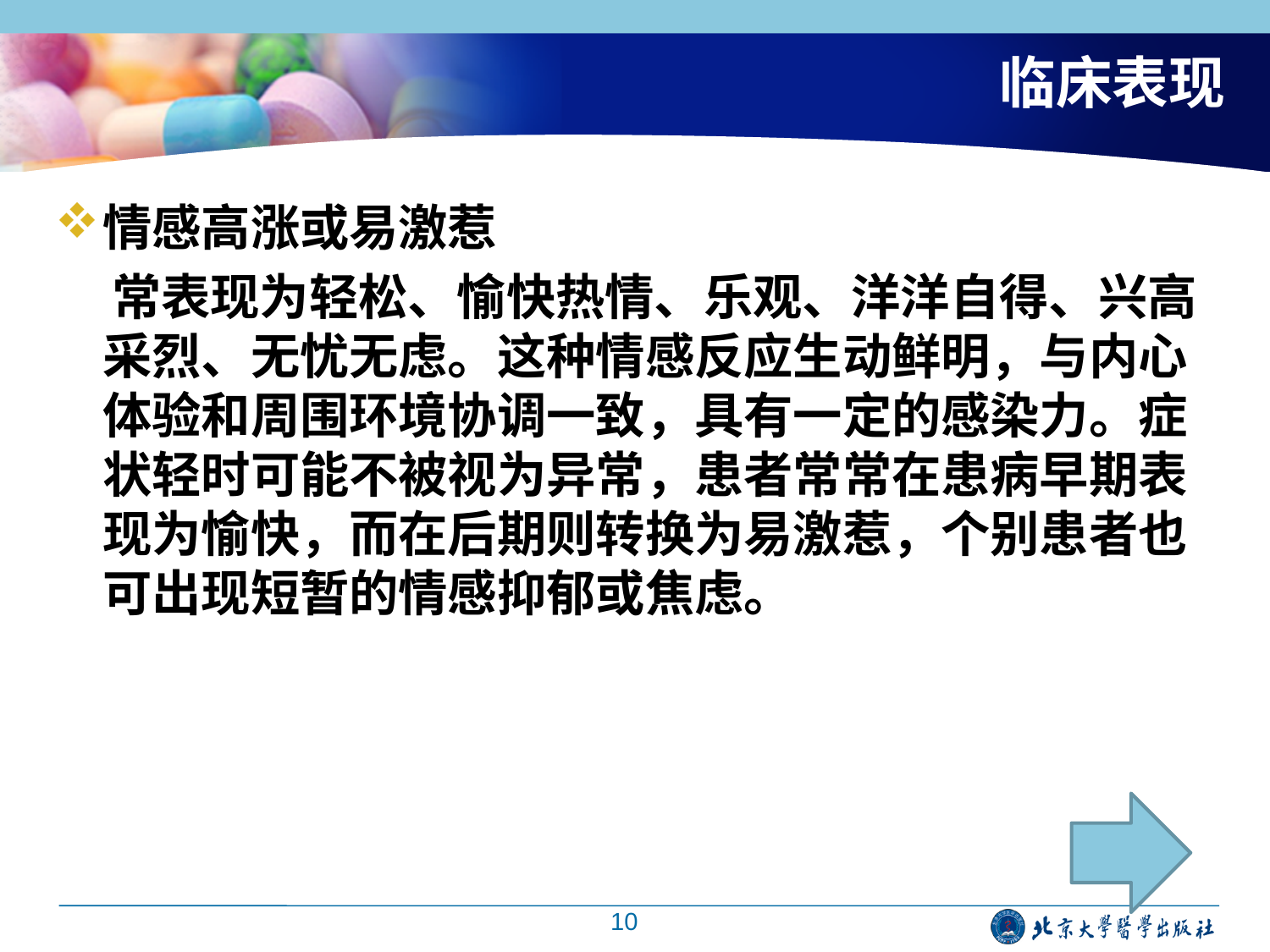

# 临床表现
情感高涨或易激惹
    常表现为轻松、愉快热情、乐观、洋洋自得、兴高采烈、无忧无虑。这种情感反应生动鲜明，与内心体验和周围环境协调一致，具有一定的感染力。症状轻时可能不被视为异常，患者常常在患病早期表现为愉快，而在后期则转换为易激惹，个别患者也可出现短暂的情感抑郁或焦虑。

10